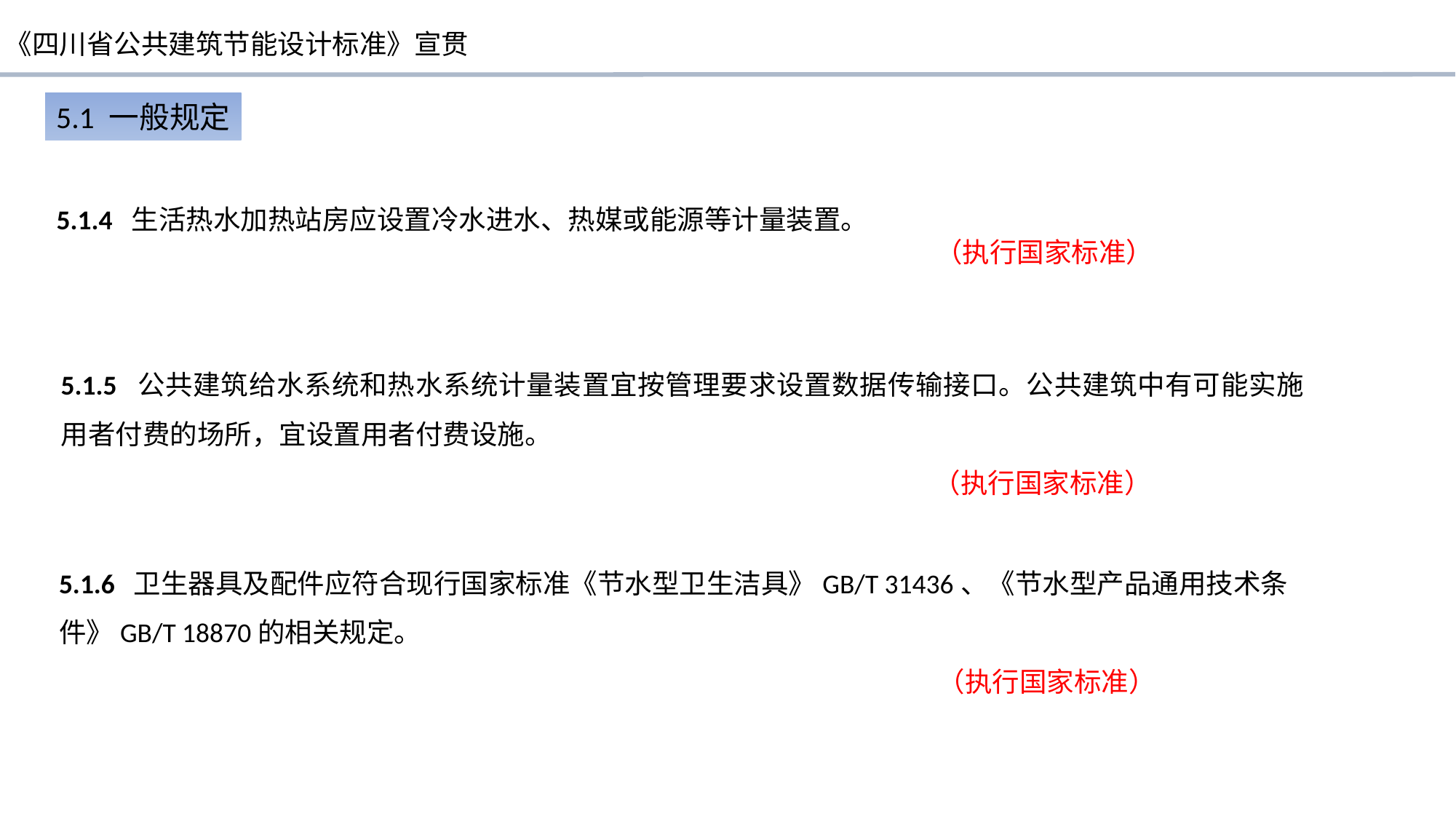

5.1 一般规定
5.1.4  生活热水加热站房应设置冷水进水、热媒或能源等计量装置。
                                                                                                                                             （执行国家标准）
5.1.5  公共建筑给水系统和热水系统计量装置宜按管理要求设置数据传输接口。公共建筑中有可能实施用者付费的场所，宜设置用者付费设施。
                                                                                                                                            （执行国家标准）
5.1.6  卫生器具及配件应符合现行国家标准《节水型卫生洁具》GB/T 31436、《节水型产品通用技术条件》GB/T 18870的相关规定。
                                                                                                                                             （执行国家标准）